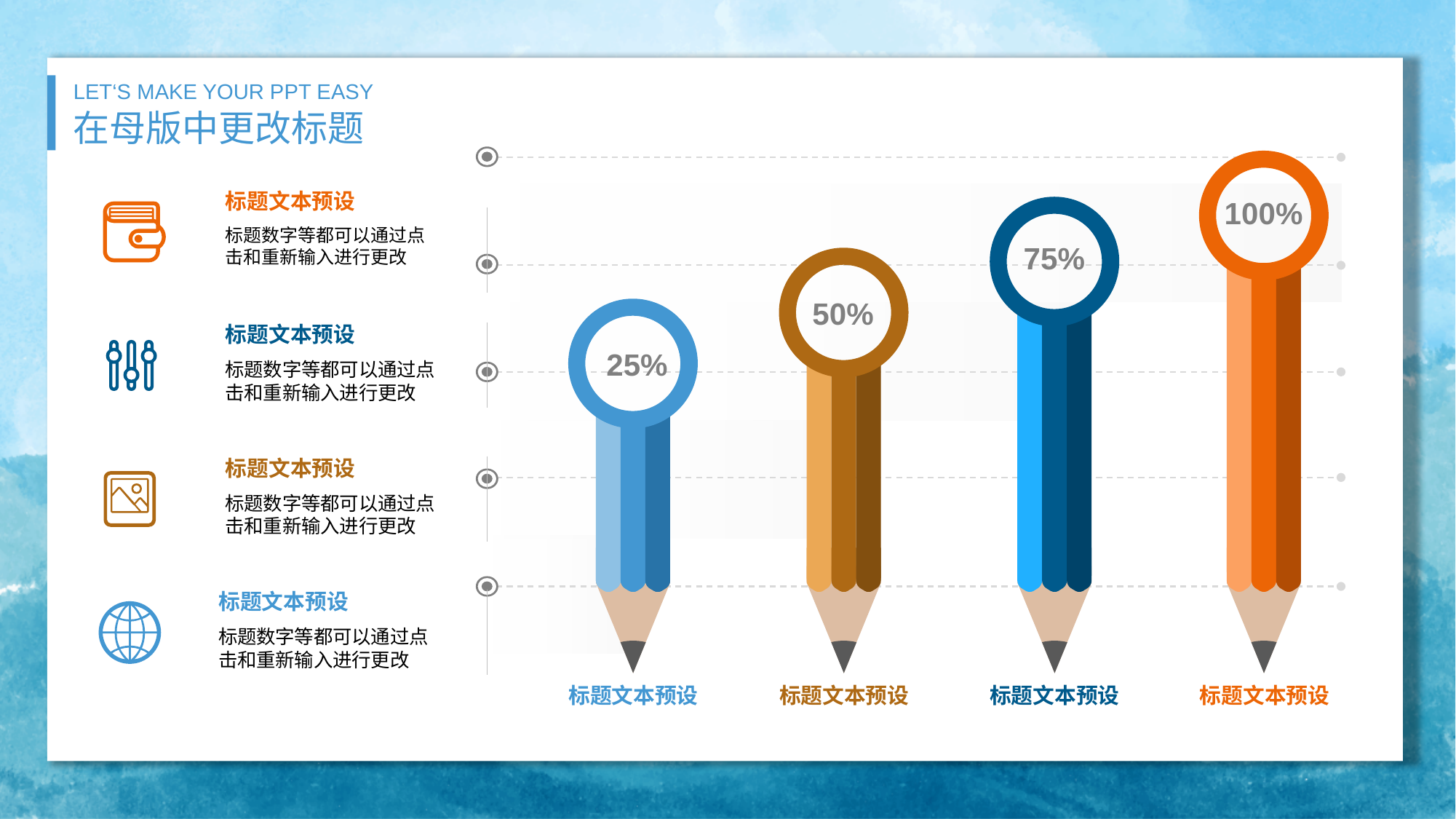

标题文本预设
标题数字等都可以通过点击和重新输入进行更改

100%

75%

50%

标题文本预设
标题数字等都可以通过点击和重新输入进行更改

25%

标题文本预设
标题数字等都可以通过点击和重新输入进行更改

标题文本预设
标题数字等都可以通过点击和重新输入进行更改

标题文本预设
标题文本预设
标题文本预设
标题文本预设